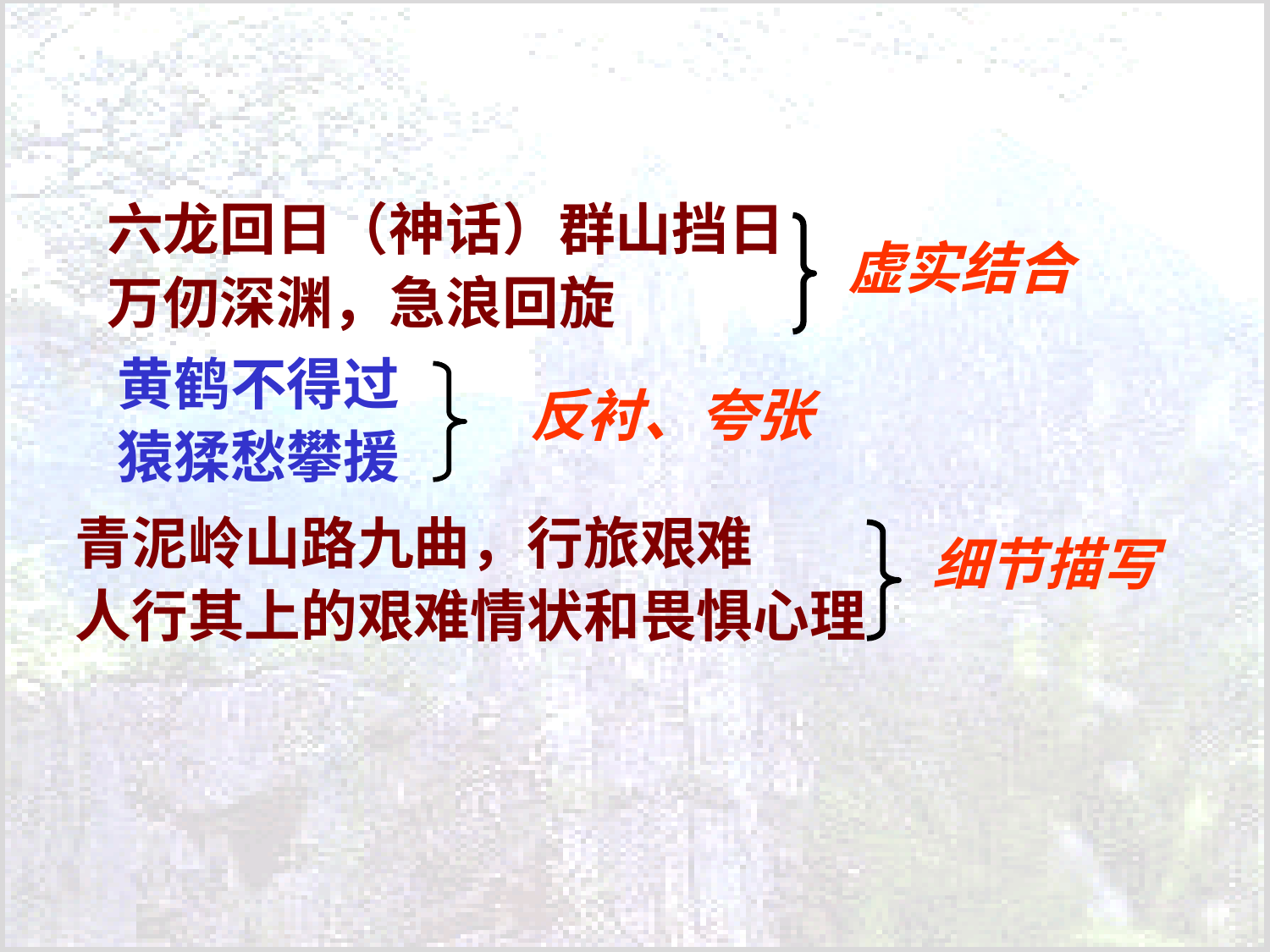

六龙回日（神话）群山挡日
万仞深渊，急浪回旋

虚实结合
黄鹤不得过
猿猱愁攀援

反衬、夸张
青泥岭山路九曲，行旅艰难
人行其上的艰难情状和畏惧心理

细节描写